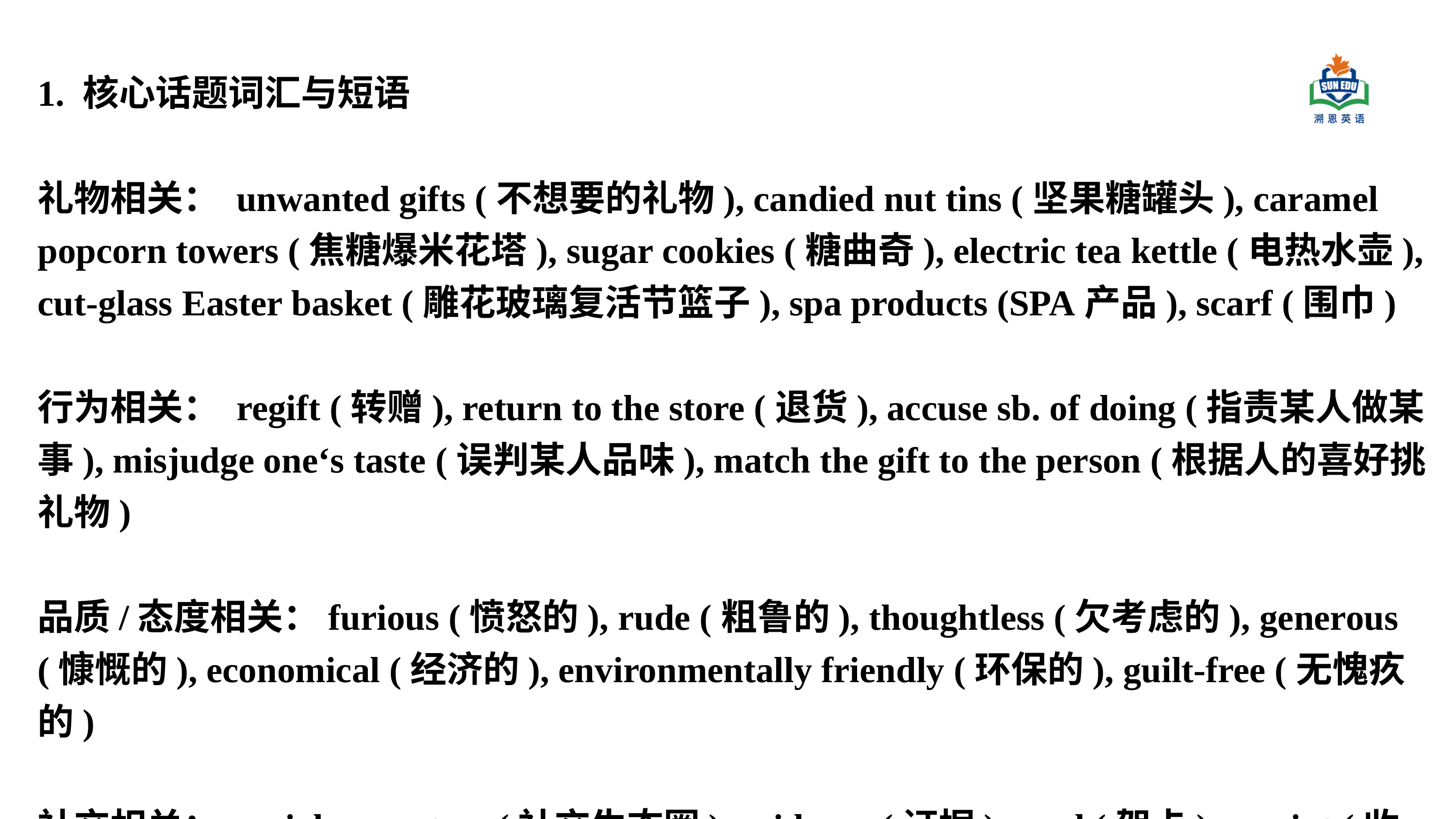

1. 核心话题词汇与短语

礼物相关： unwanted gifts (不想要的礼物), candied nut tins (坚果糖罐头), caramel popcorn towers (焦糖爆米花塔), sugar cookies (糖曲奇), electric tea kettle (电热水壶), cut-glass Easter basket (雕花玻璃复活节篮子), spa products (SPA产品), scarf (围巾)

行为相关： regift (转赠), return to the store (退货), accuse sb. of doing (指责某人做某事), misjudge one‘s taste (误判某人品味), match the gift to the person (根据人的喜好挑礼物)

品质/态度相关：furious (愤怒的), rude (粗鲁的), thoughtless (欠考虑的), generous (慷慨的), economical (经济的), environmentally friendly (环保的), guilt-free (无愧疚的)

社交相关： social ecosystem (社交生态圈), evidence (证据), card (贺卡), receipt (收据)